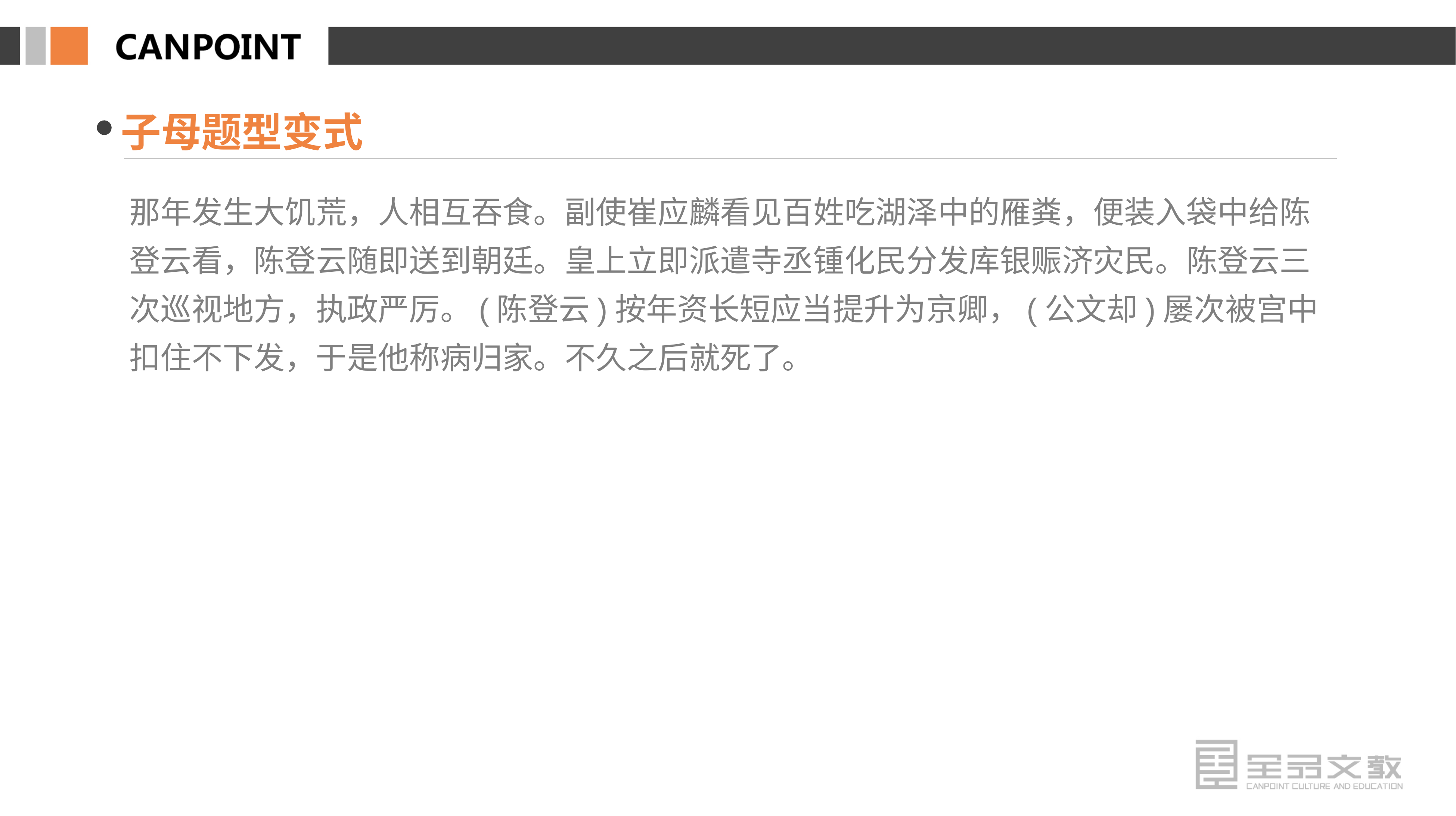

子母题型变式

那年发生大饥荒，人相互吞食。副使崔应麟看见百姓吃湖泽中的雁粪，便装入袋中给陈登云看，陈登云随即送到朝廷。皇上立即派遣寺丞锺化民分发库银赈济灾民。陈登云三次巡视地方，执政严厉。(陈登云)按年资长短应当提升为京卿，(公文却)屡次被宫中扣住不下发，于是他称病归家。不久之后就死了。